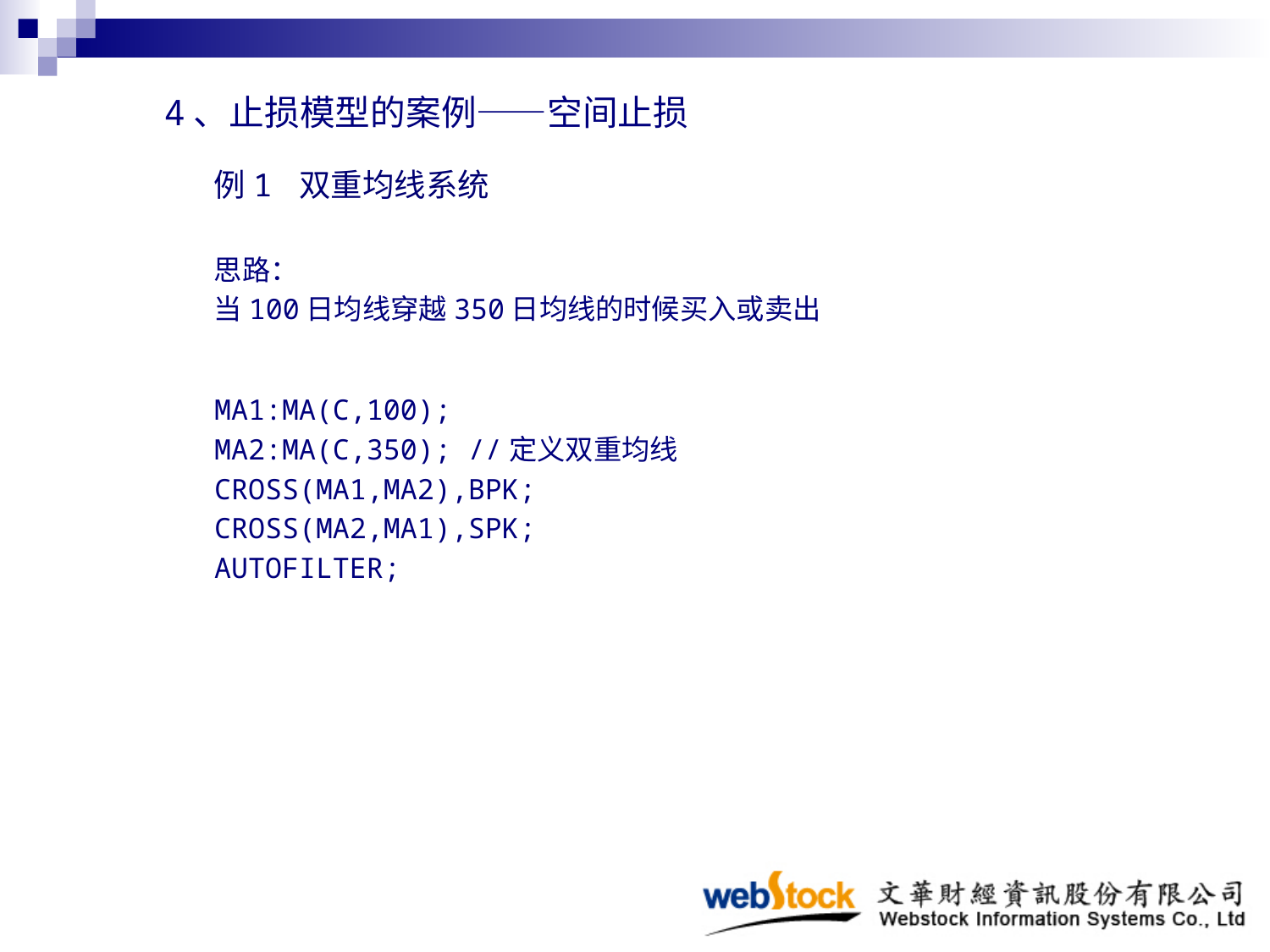

4、止损模型的案例——空间止损
例1 双重均线系统
思路：
当100日均线穿越350日均线的时候买入或卖出
MA1:MA(C,100);
MA2:MA(C,350); //定义双重均线
CROSS(MA1,MA2),BPK;
CROSS(MA2,MA1),SPK;
AUTOFILTER;